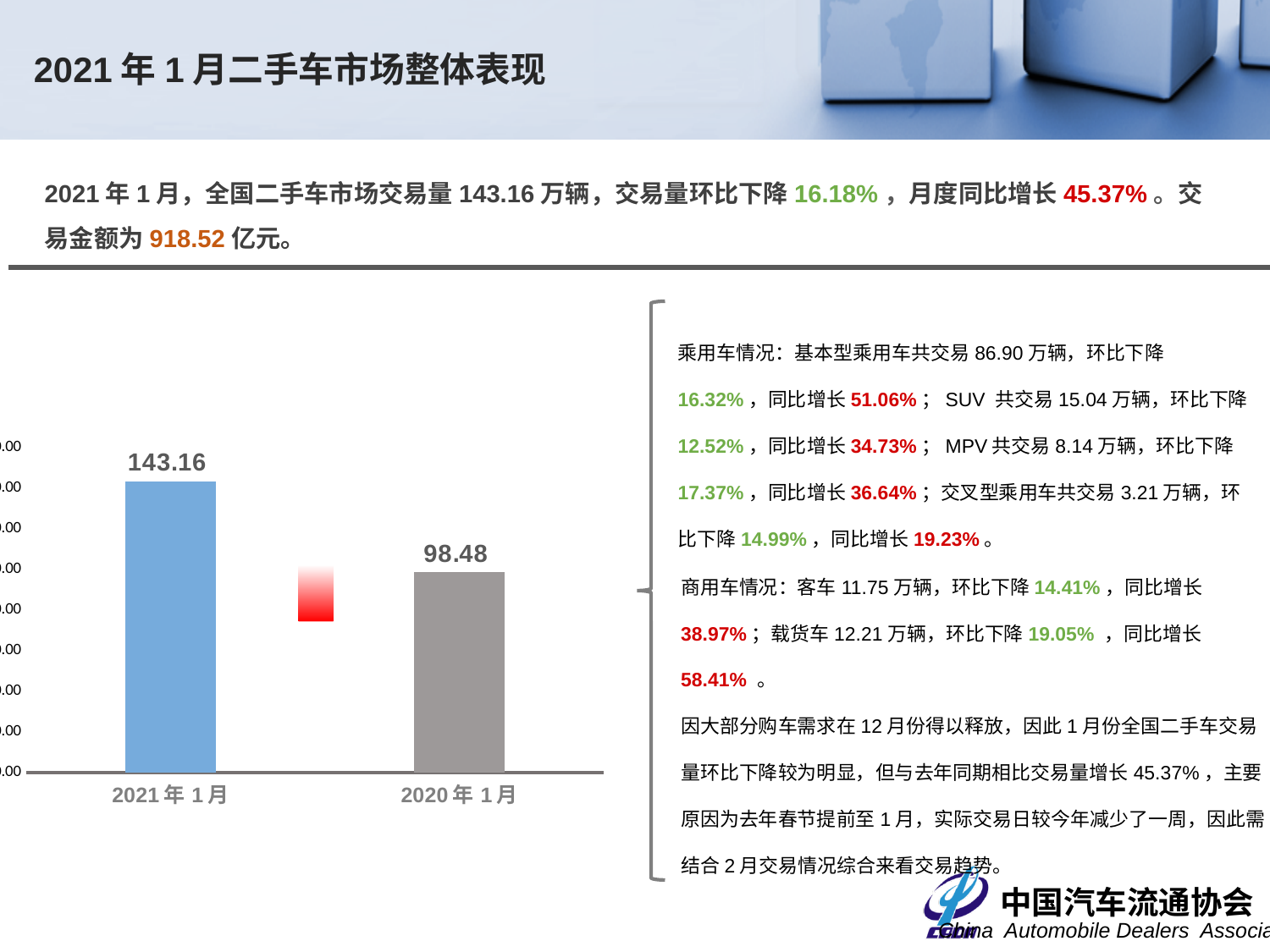

2021年1月二手车市场整体表现
2021年1月，全国二手车市场交易量143.16万辆，交易量环比下降16.18%，月度同比增长45.37%。交易金额为918.52亿元。

乘用车情况：基本型乘用车共交易86.90万辆，环比下降16.32%，同比增长51.06%；SUV 共交易15.04万辆，环比下降12.52%，同比增长34.73%；MPV共交易8.14万辆，环比下降17.37%，同比增长36.64%；交叉型乘用车共交易3.21万辆，环比下降14.99%，同比增长19.23%。

### Chart

| Category |  |
|---|---|
| 44197 | 143.155 |
| 43831 | 98.4785 |
商用车情况：客车11.75万辆，环比下降14.41%，同比增长38.97%；载货车12.21万辆，环比下降19.05% ，同比增长58.41% 。
因大部分购车需求在12月份得以释放，因此1月份全国二手车交易量环比下降较为明显，但与去年同期相比交易量增长45.37%，主要原因为去年春节提前至1月，实际交易日较今年减少了一周，因此需结合2月交易情况综合来看交易趋势。

 7.18%
1.19%